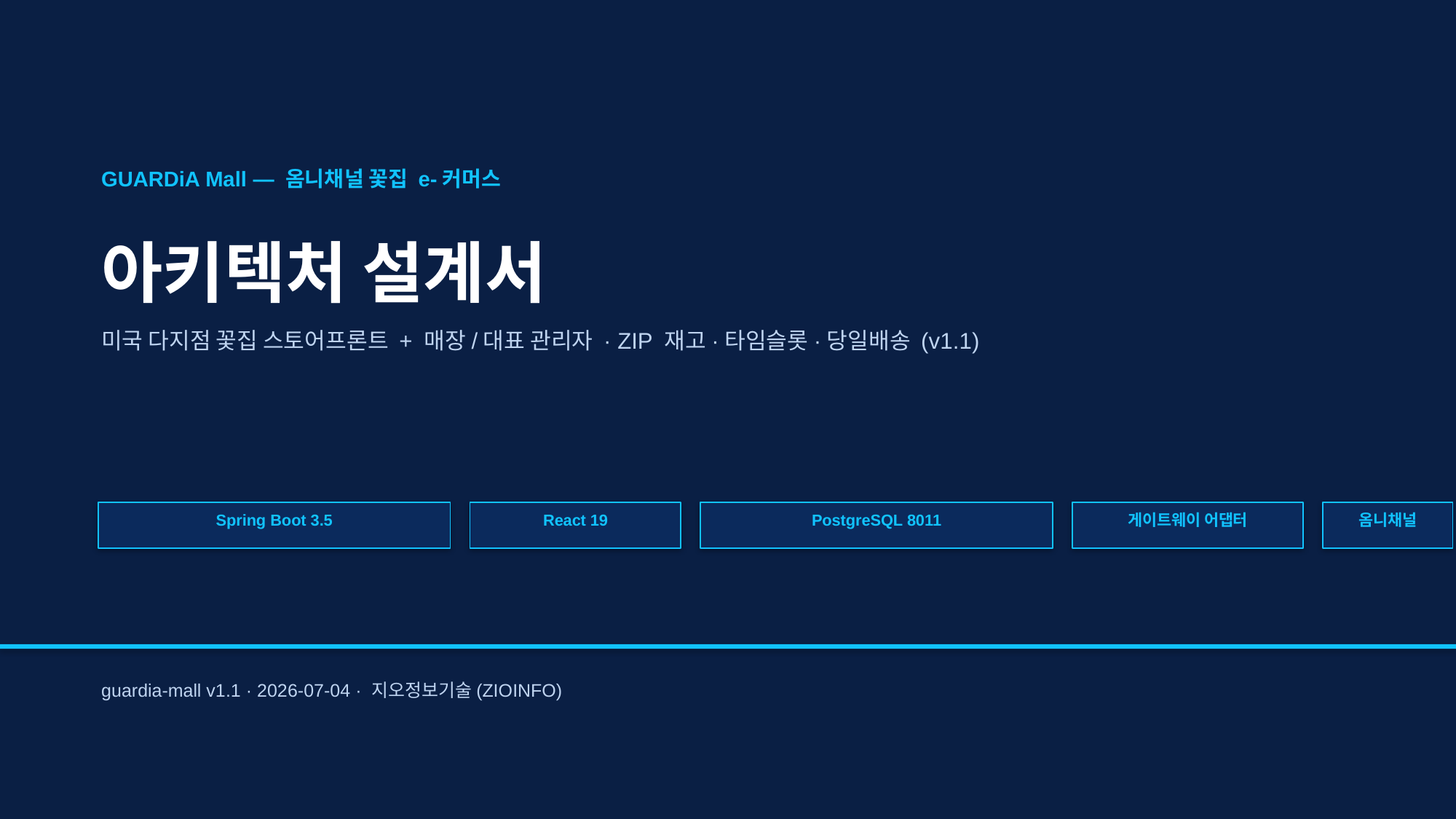

GUARDiA Mall — 옴니채널 꽃집 e-커머스
아키텍처 설계서
미국 다지점 꽃집 스토어프론트 + 매장/대표 관리자 · ZIP 재고·타임슬롯·당일배송 (v1.1)

Spring Boot 3.5
React 19
PostgreSQL 8011
게이트웨이 어댑터
옴니채널

guardia-mall v1.1 · 2026-07-04 · 지오정보기술(ZIOINFO)